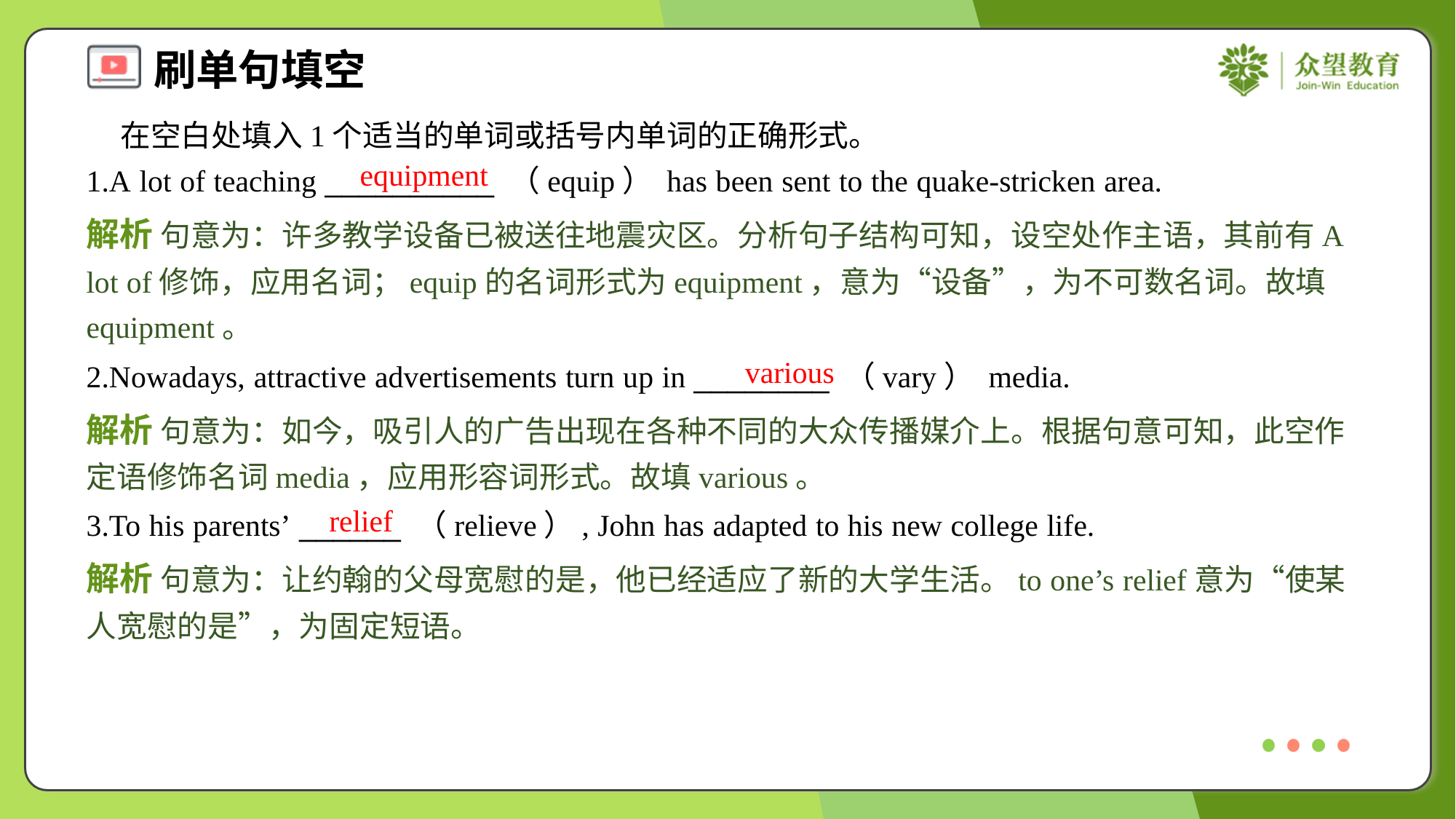

在空白处填入1个适当的单词或括号内单词的正确形式。
1.A lot of teaching __________ （equip） has been sent to the quake-stricken area.
equipment
解析 句意为：许多教学设备已被送往地震灾区。分析句子结构可知，设空处作主语，其前有A lot of修饰，应用名词；equip的名词形式为equipment，意为“设备”，为不可数名词。故填equipment。
various
2.Nowadays, attractive advertisements turn up in ________ （vary） media.
解析 句意为：如今，吸引人的广告出现在各种不同的大众传播媒介上。根据句意可知，此空作定语修饰名词media，应用形容词形式。故填various。
relief
3.To his parents’ ______ （relieve）, John has adapted to his new college life.
解析 句意为：让约翰的父母宽慰的是，他已经适应了新的大学生活。to one’s relief意为“使某人宽慰的是”，为固定短语。